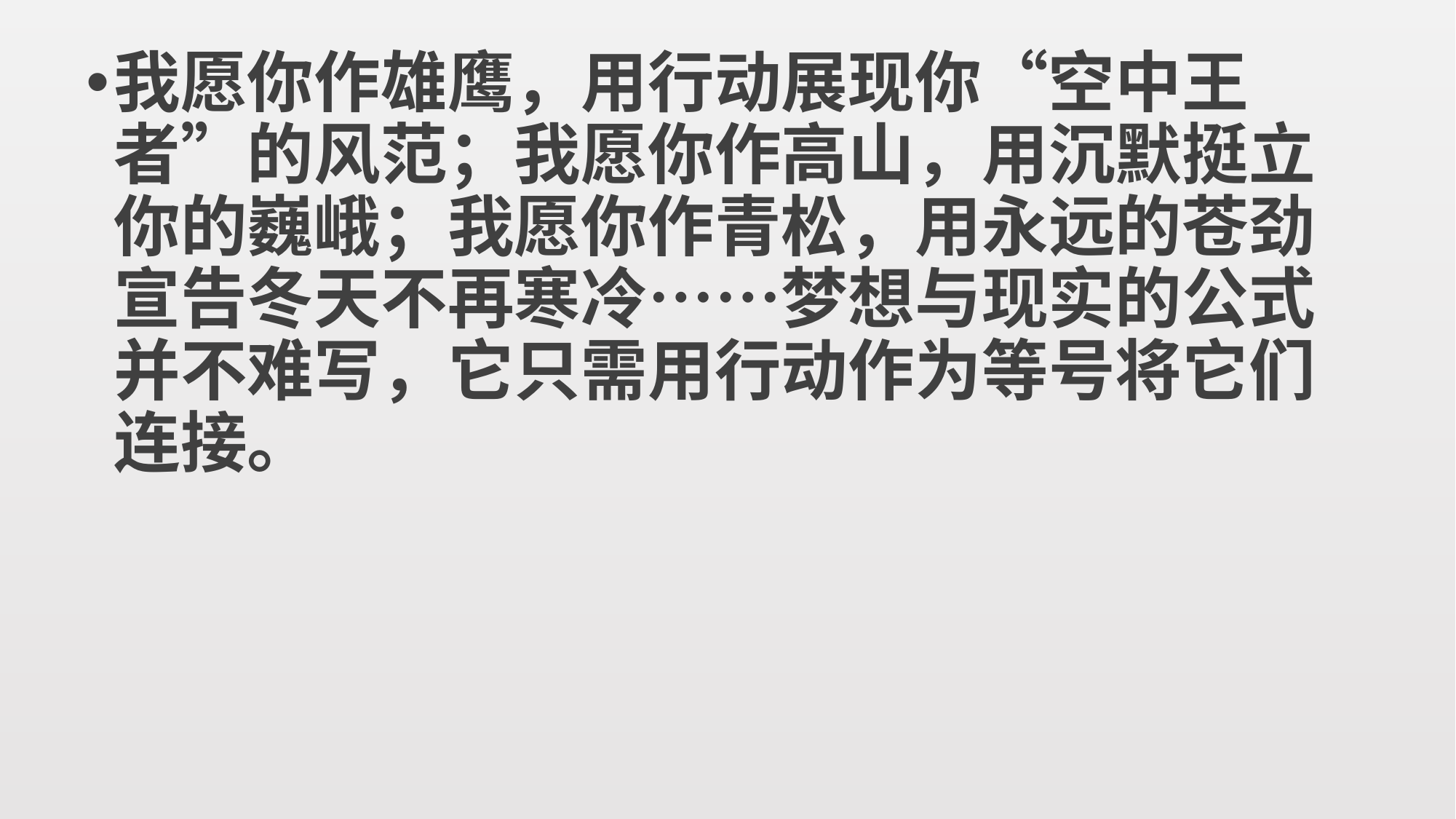

我愿你作雄鹰，用行动展现你“空中王者”的风范；我愿你作高山，用沉默挺立你的巍峨；我愿你作青松，用永远的苍劲宣告冬天不再寒冷……梦想与现实的公式并不难写，它只需用行动作为等号将它们连接。